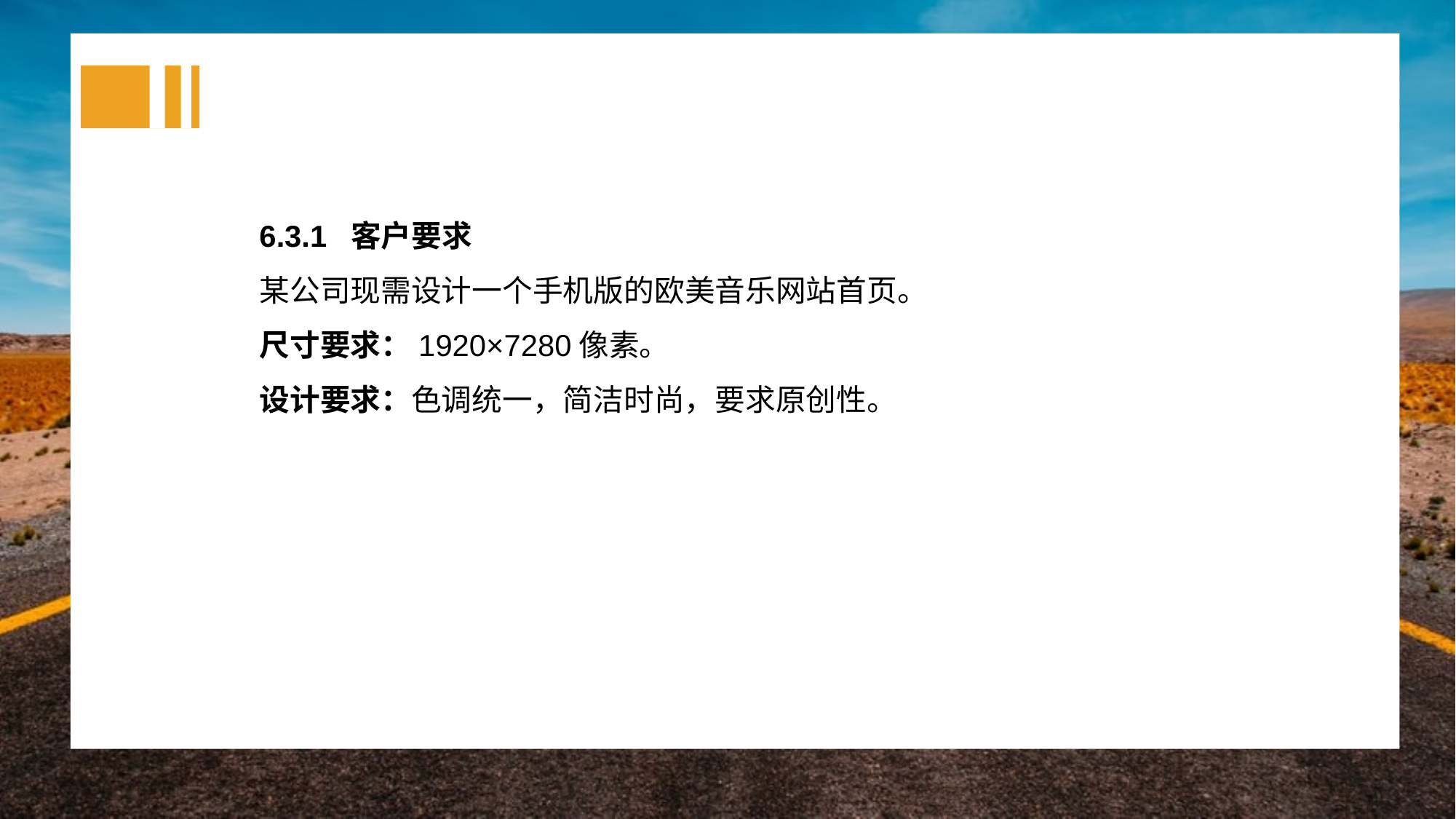

6.3.1  客户要求
某公司现需设计一个手机版的欧美音乐网站首页。
尺寸要求：1920×7280像素。
设计要求：色调统一，简洁时尚，要求原创性。